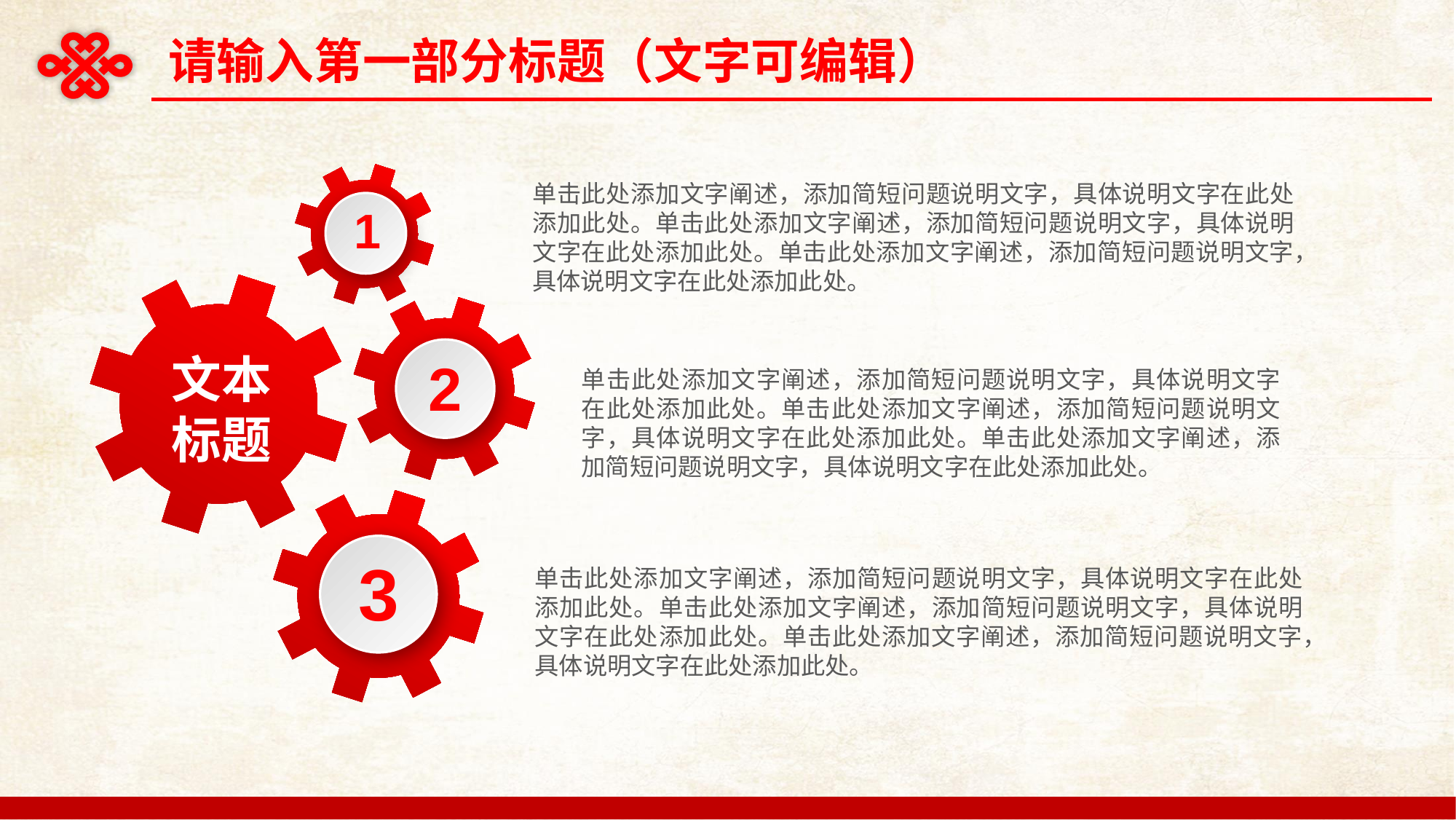

请输入第一部分标题（文字可编辑）

单击此处添加文字阐述，添加简短问题说明文字，具体说明文字在此处添加此处。单击此处添加文字阐述，添加简短问题说明文字，具体说明文字在此处添加此处。单击此处添加文字阐述，添加简短问题说明文字，具体说明文字在此处添加此处。

1

2
文本标题
单击此处添加文字阐述，添加简短问题说明文字，具体说明文字在此处添加此处。单击此处添加文字阐述，添加简短问题说明文字，具体说明文字在此处添加此处。单击此处添加文字阐述，添加简短问题说明文字，具体说明文字在此处添加此处。

3
单击此处添加文字阐述，添加简短问题说明文字，具体说明文字在此处添加此处。单击此处添加文字阐述，添加简短问题说明文字，具体说明文字在此处添加此处。单击此处添加文字阐述，添加简短问题说明文字，具体说明文字在此处添加此处。